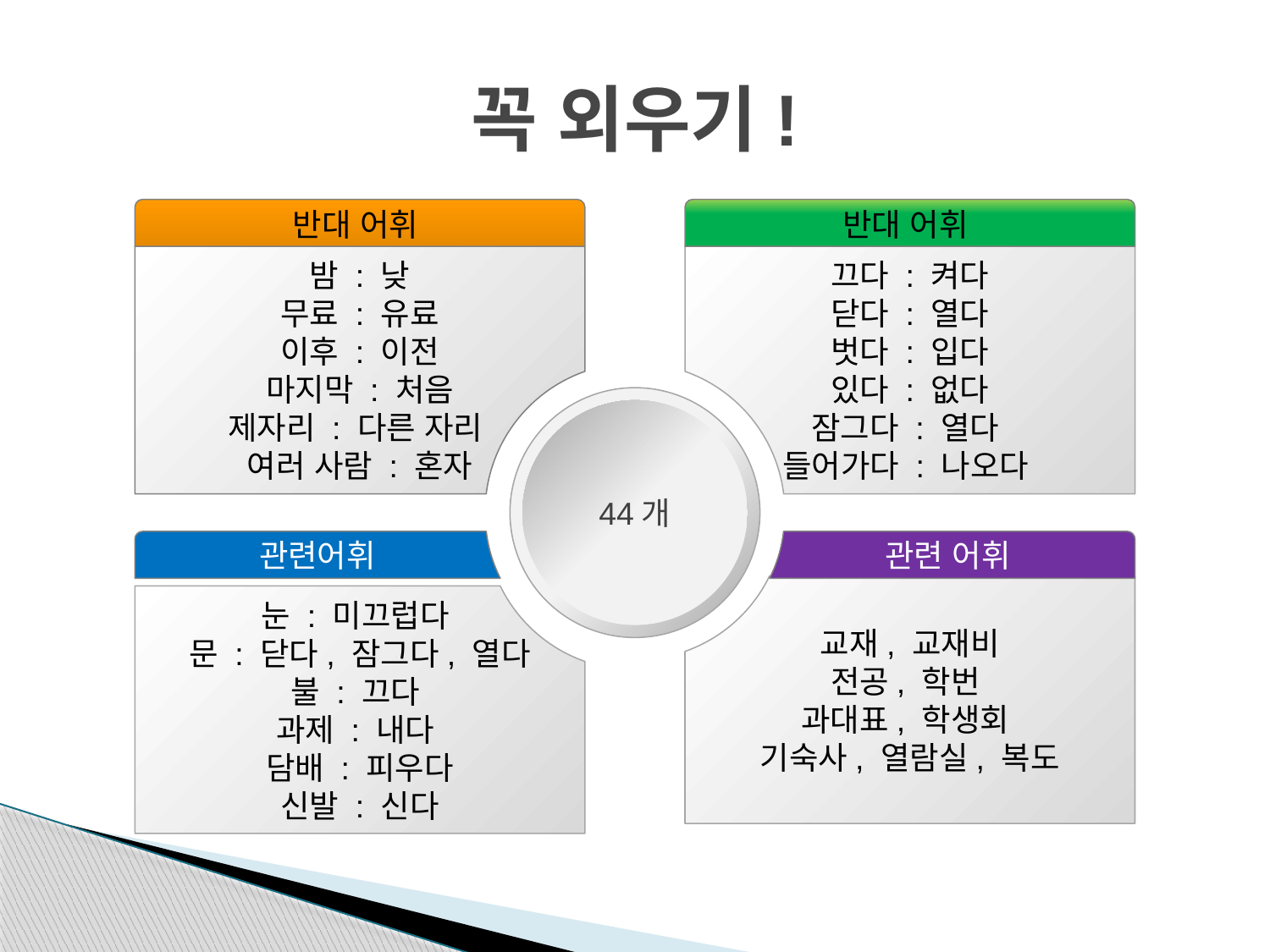

# 꼭 외우기!
반대 어휘
반대 어휘

밤 : 낮
무료 : 유료
이후 : 이전
마지막 : 처음
제자리 : 다른 자리
여러 사람 : 혼자
끄다 : 켜다
닫다 : 열다
벗다 : 입다
있다 : 없다
잠그다 : 열다
들어가다 : 나오다

44개
관련어휘
관련 어휘
교재, 교재비
전공, 학번
과대표, 학생회
기숙사, 열람실, 복도
눈 : 미끄럽다
문 : 닫다, 잠그다, 열다
불 : 끄다
과제 : 내다
담배 : 피우다
신발 : 신다